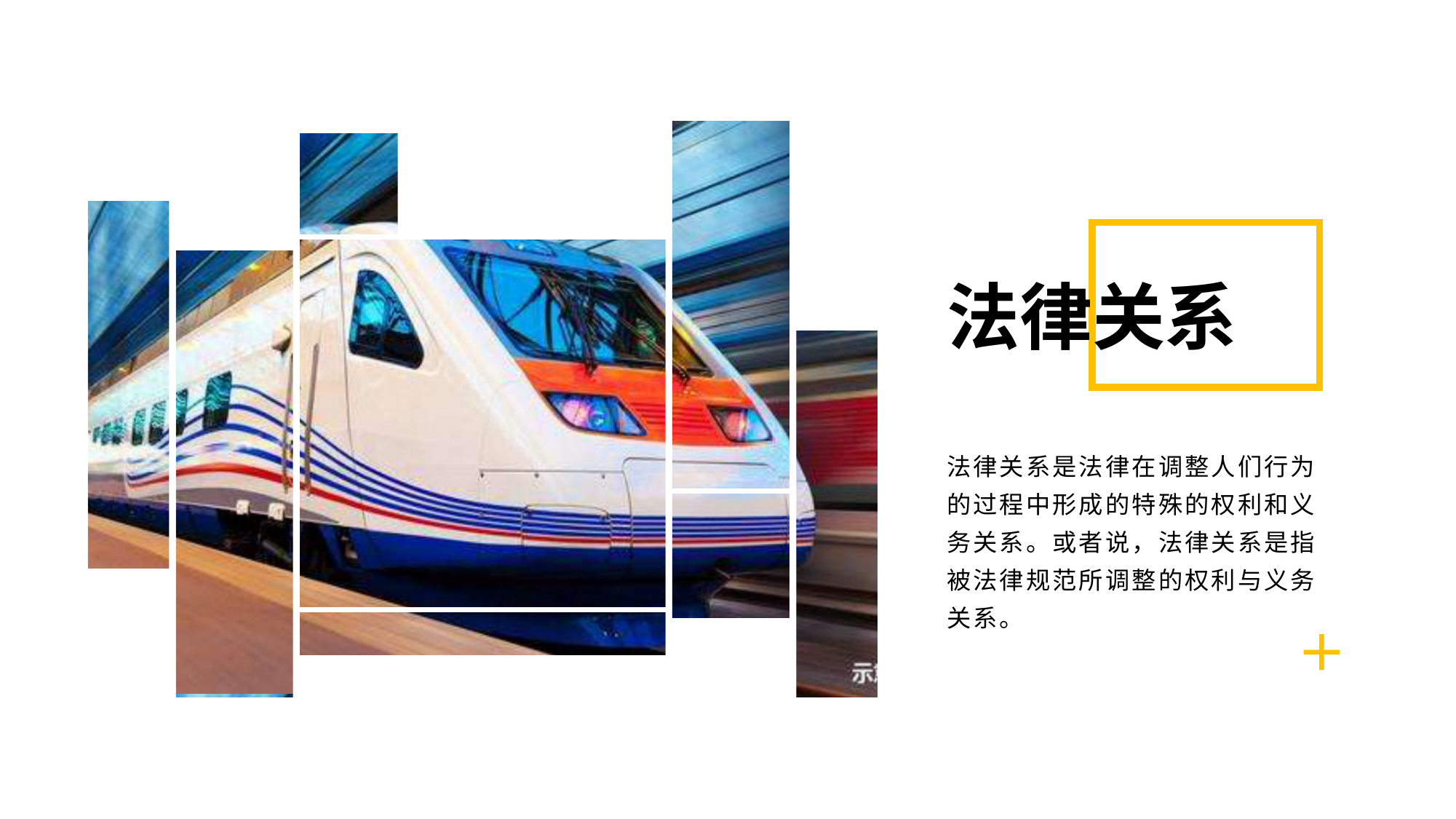

法律关系
法律关系是法律在调整人们行为的过程中形成的特殊的权利和义务关系。或者说，法律关系是指被法律规范所调整的权利与义务关系。